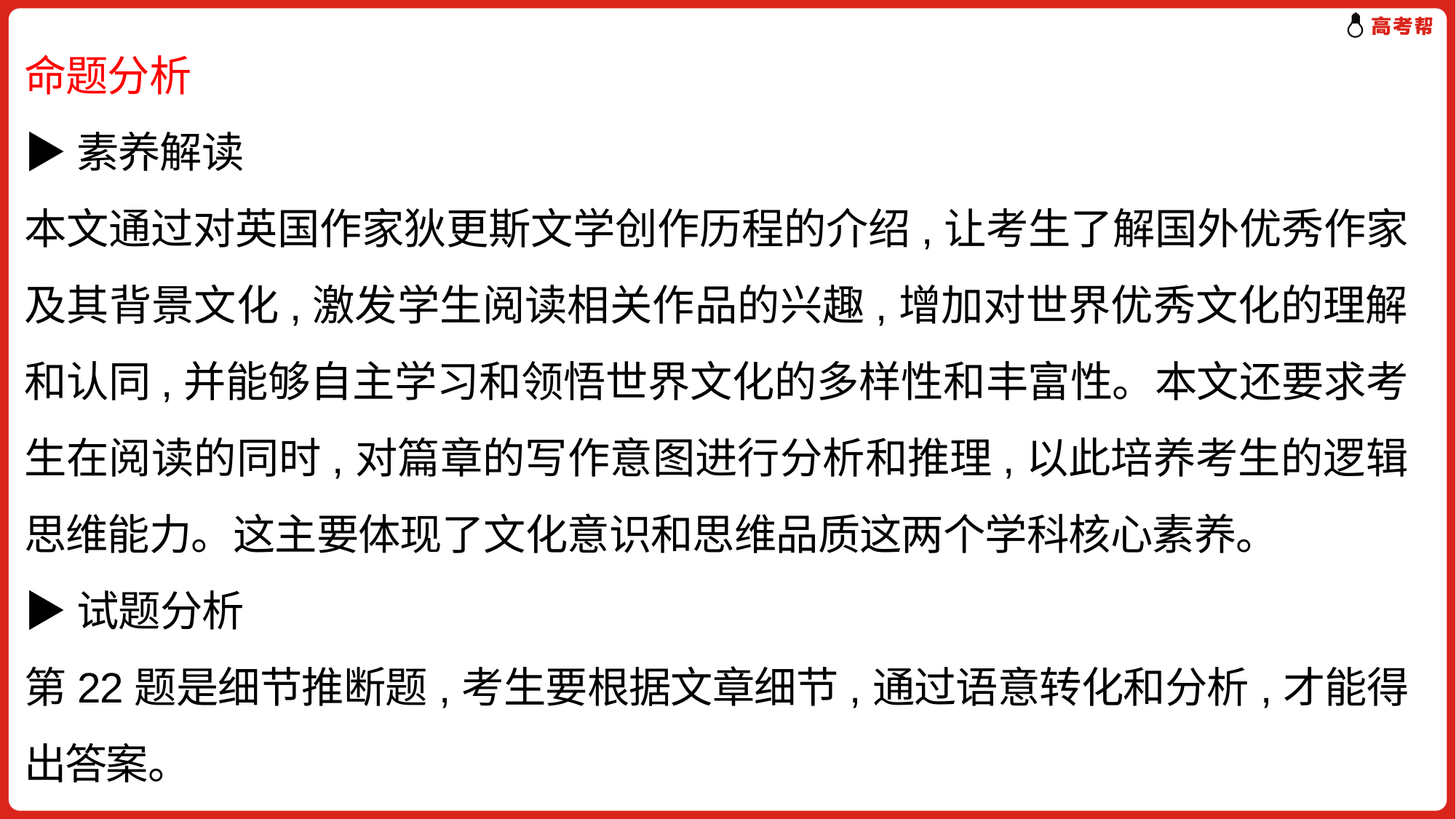

命题分析
▶素养解读
本文通过对英国作家狄更斯文学创作历程的介绍,让考生了解国外优秀作家及其背景文化,激发学生阅读相关作品的兴趣,增加对世界优秀文化的理解和认同,并能够自主学习和领悟世界文化的多样性和丰富性。本文还要求考生在阅读的同时,对篇章的写作意图进行分析和推理,以此培养考生的逻辑思维能力。这主要体现了文化意识和思维品质这两个学科核心素养。
▶试题分析
第22题是细节推断题,考生要根据文章细节,通过语意转化和分析,才能得出答案。
第23题是意图推断题,考生要总体把握文章内容,才能推断出作者的写作目的。